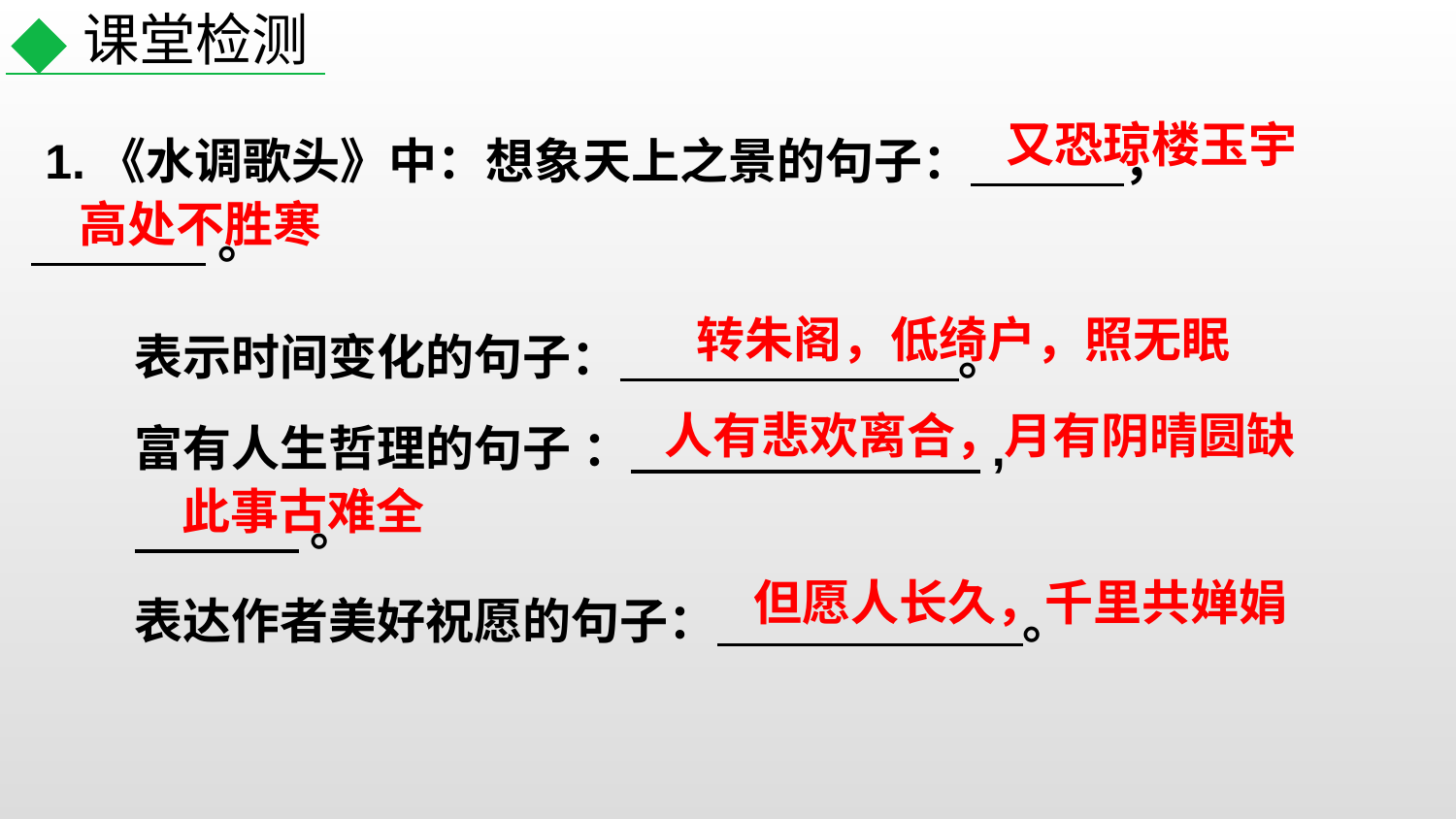

课堂检测

又恐琼楼玉宇
 1.《水调歌头》中：想象天上之景的句子：              ，
                。
高处不胜寒
表示时间变化的句子：                               。
转朱阁，低绮户，照无眠
富有人生哲理的句子 ：                                ,
               。
人有悲欢离合，月有阴晴圆缺
此事古难全
表达作者美好祝愿的句子：                            。
但愿人长久，千里共婵娟